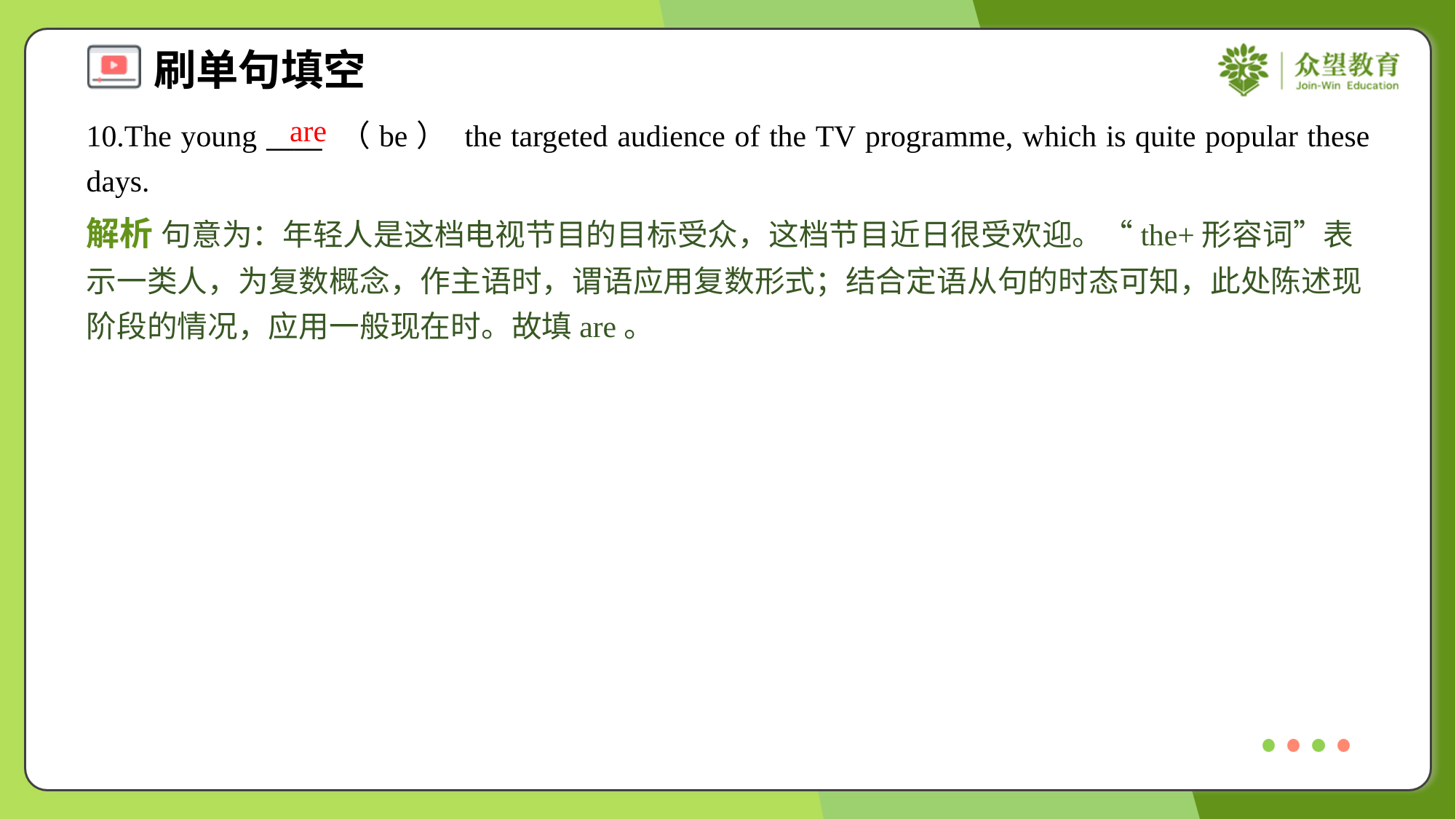

are
10.The young ____ （be） the targeted audience of the TV programme, which is quite popular these days.
解析 句意为：年轻人是这档电视节目的目标受众，这档节目近日很受欢迎。“the+形容词”表示一类人，为复数概念，作主语时，谓语应用复数形式；结合定语从句的时态可知，此处陈述现阶段的情况，应用一般现在时。故填are。